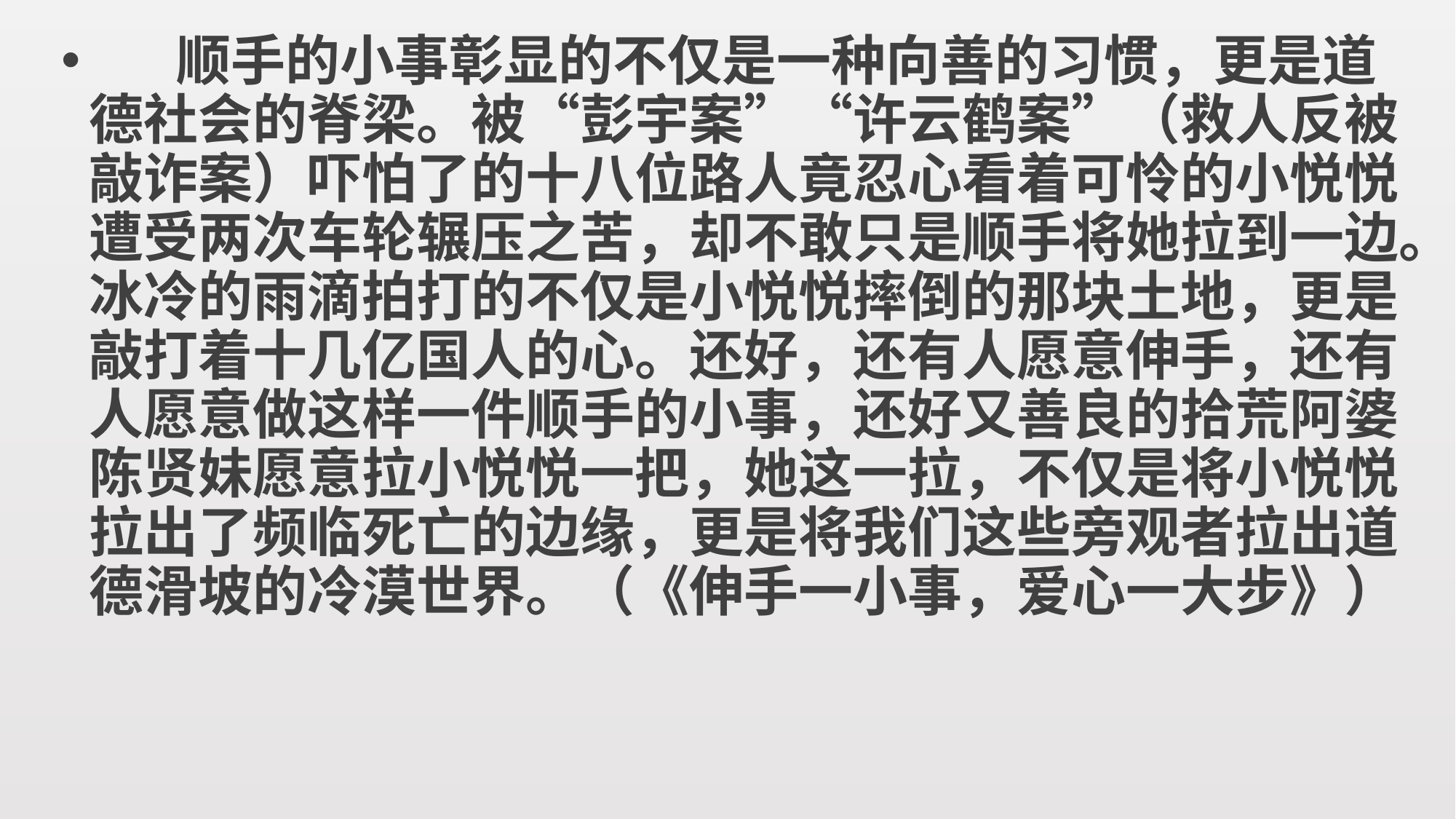

顺手的小事彰显的不仅是一种向善的习惯，更是道德社会的脊梁。被“彭宇案”“许云鹤案”（救人反被敲诈案）吓怕了的十八位路人竟忍心看着可怜的小悦悦遭受两次车轮辗压之苦，却不敢只是顺手将她拉到一边。冰冷的雨滴拍打的不仅是小悦悦摔倒的那块土地，更是敲打着十几亿国人的心。还好，还有人愿意伸手，还有人愿意做这样一件顺手的小事，还好又善良的拾荒阿婆陈贤妹愿意拉小悦悦一把，她这一拉，不仅是将小悦悦拉出了频临死亡的边缘，更是将我们这些旁观者拉出道德滑坡的冷漠世界。（《伸手一小事，爱心一大步》）